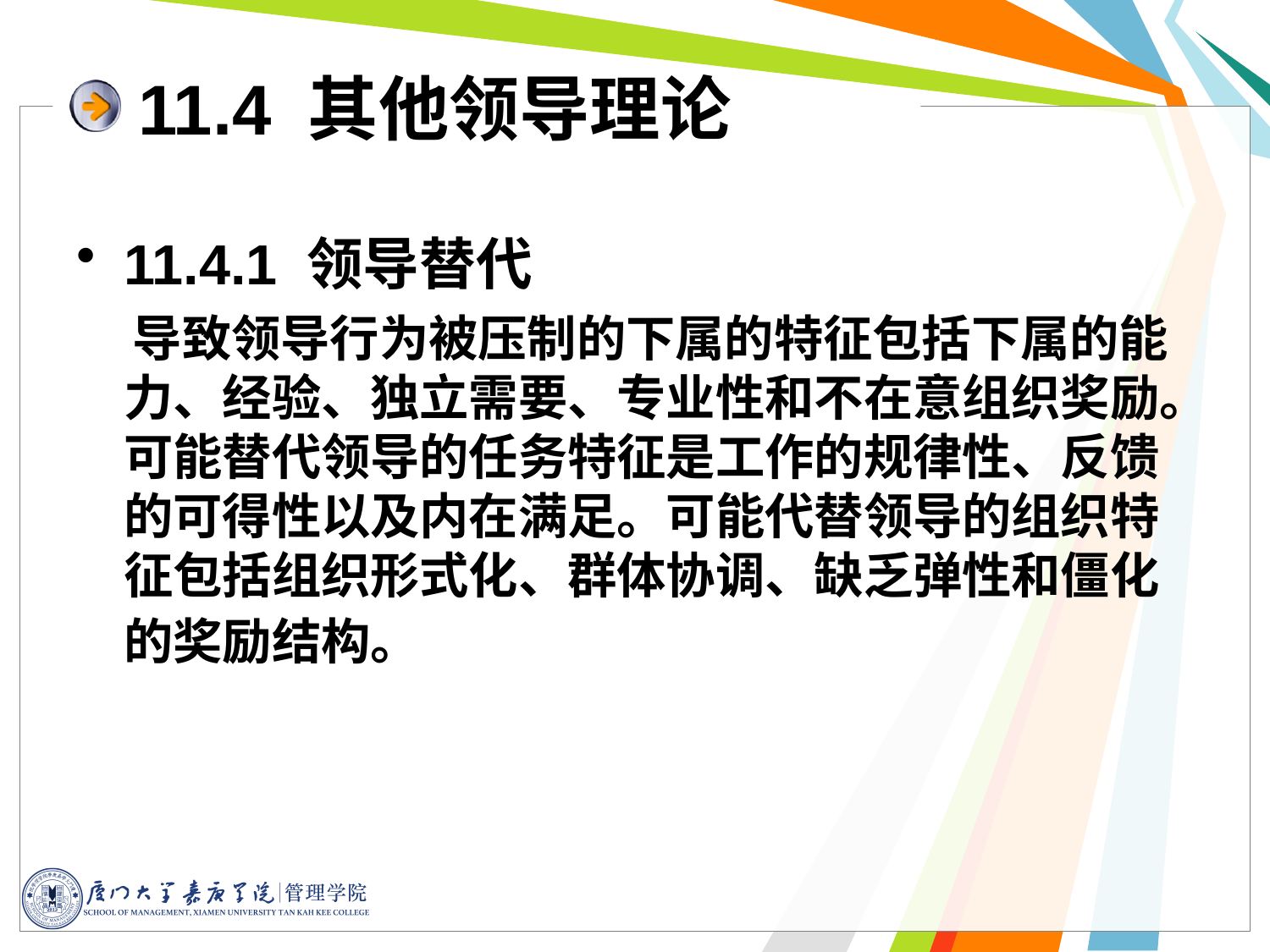

11.4 其他领导理论
11.4.1 领导替代
    导致领导行为被压制的下属的特征包括下属的能力、经验、独立需要、专业性和不在意组织奖励。可能替代领导的任务特征是工作的规律性、反馈的可得性以及内在满足。可能代替领导的组织特征包括组织形式化、群体协调、缺乏弹性和僵化的奖励结构。